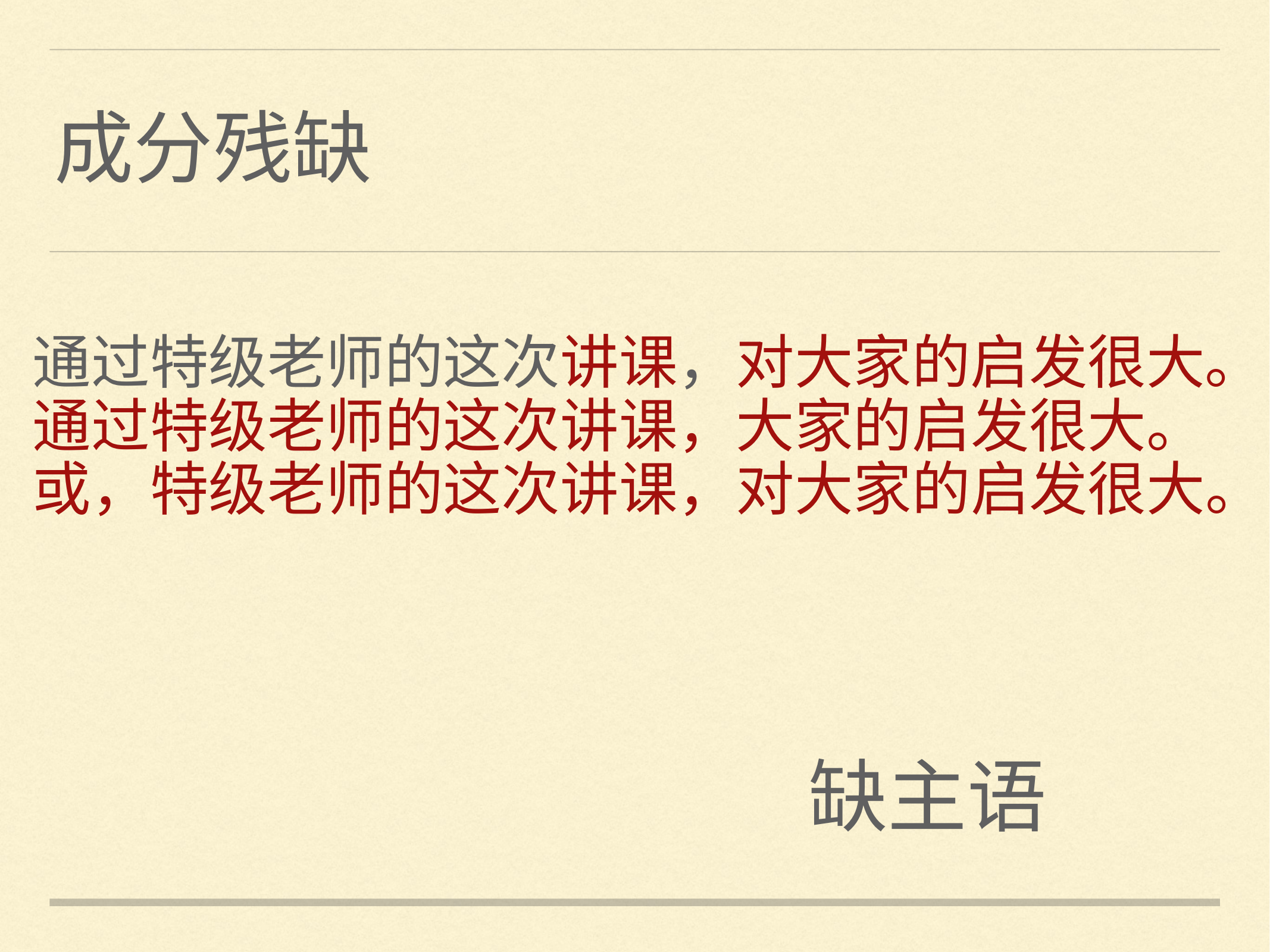

# 成分残缺
通过特级老师的这次讲课，对大家的启发很大。
通过特级老师的这次讲课，大家的启发很大。
或，特级老师的这次讲课，对大家的启发很大。
缺主语